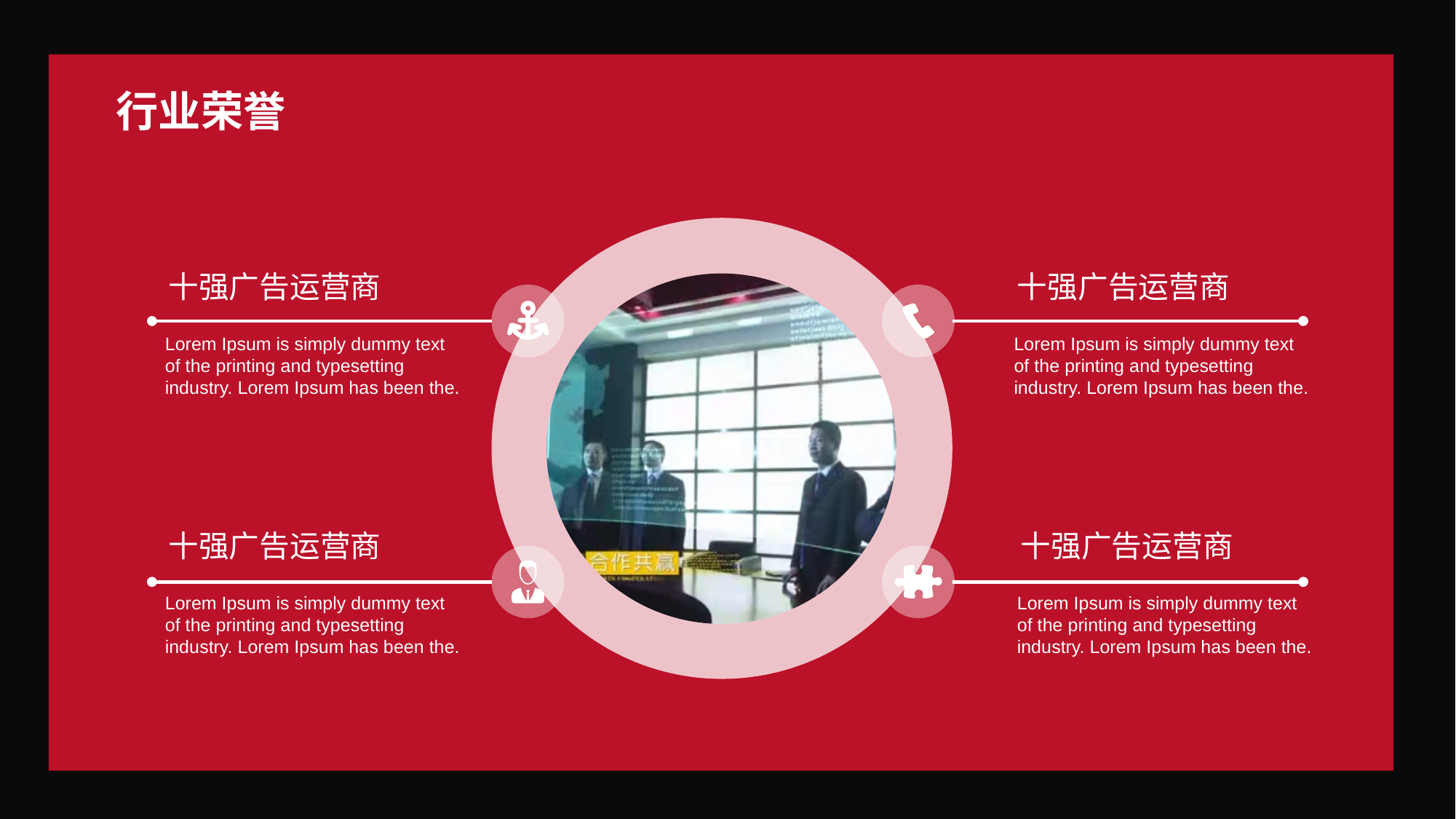

行业荣誉

十强广告运营商
十强广告运营商

Lorem Ipsum is simply dummy text of the printing and typesetting industry. Lorem Ipsum has been the.
Lorem Ipsum is simply dummy text of the printing and typesetting industry. Lorem Ipsum has been the.
十强广告运营商
十强广告运营商

Lorem Ipsum is simply dummy text of the printing and typesetting industry. Lorem Ipsum has been the.
Lorem Ipsum is simply dummy text of the printing and typesetting industry. Lorem Ipsum has been the.